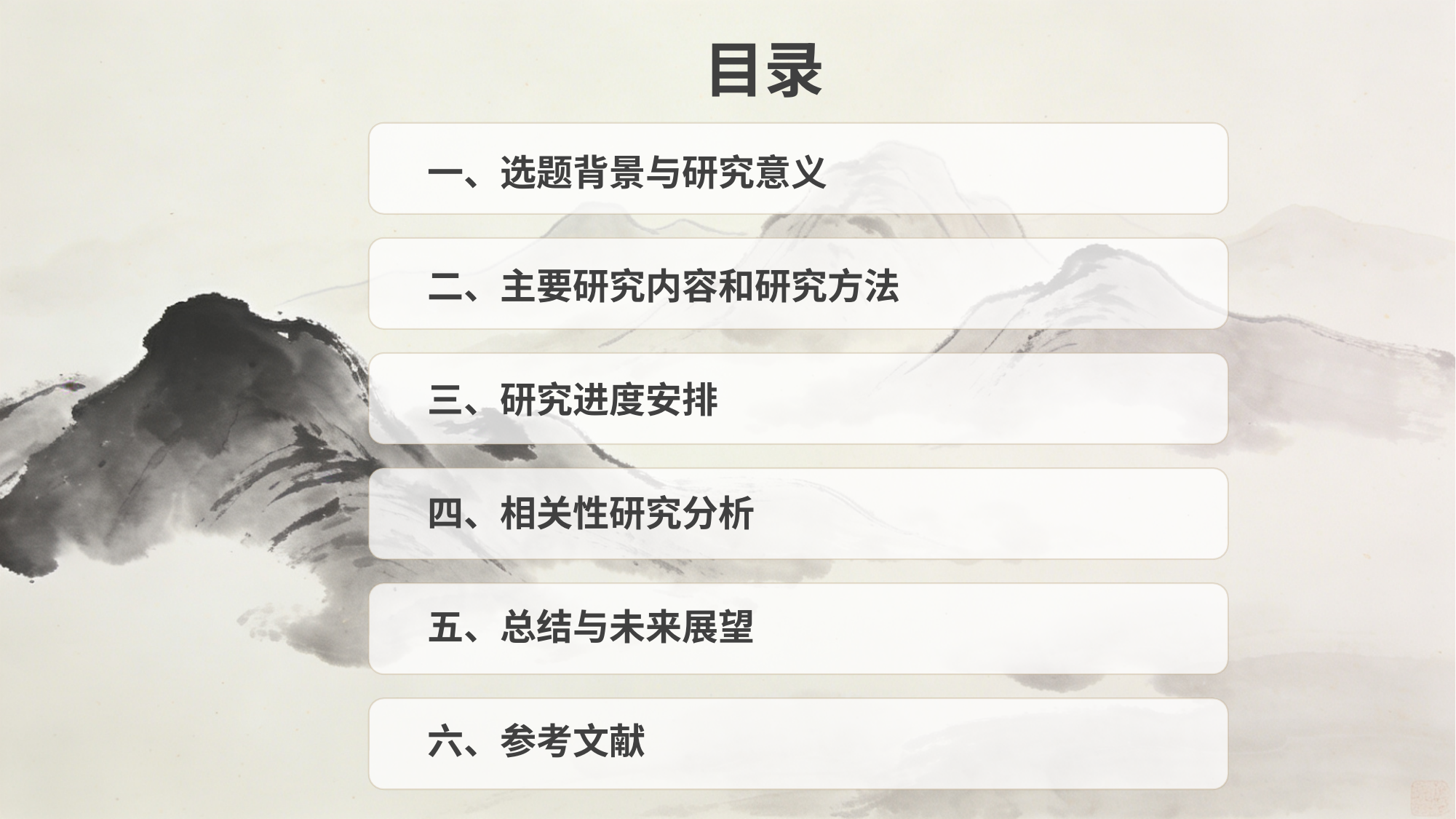

目录

一、选题背景与研究意义

二、主要研究内容和研究方法

三、研究进度安排

四、相关性研究分析

五、总结与未来展望

六、参考文献